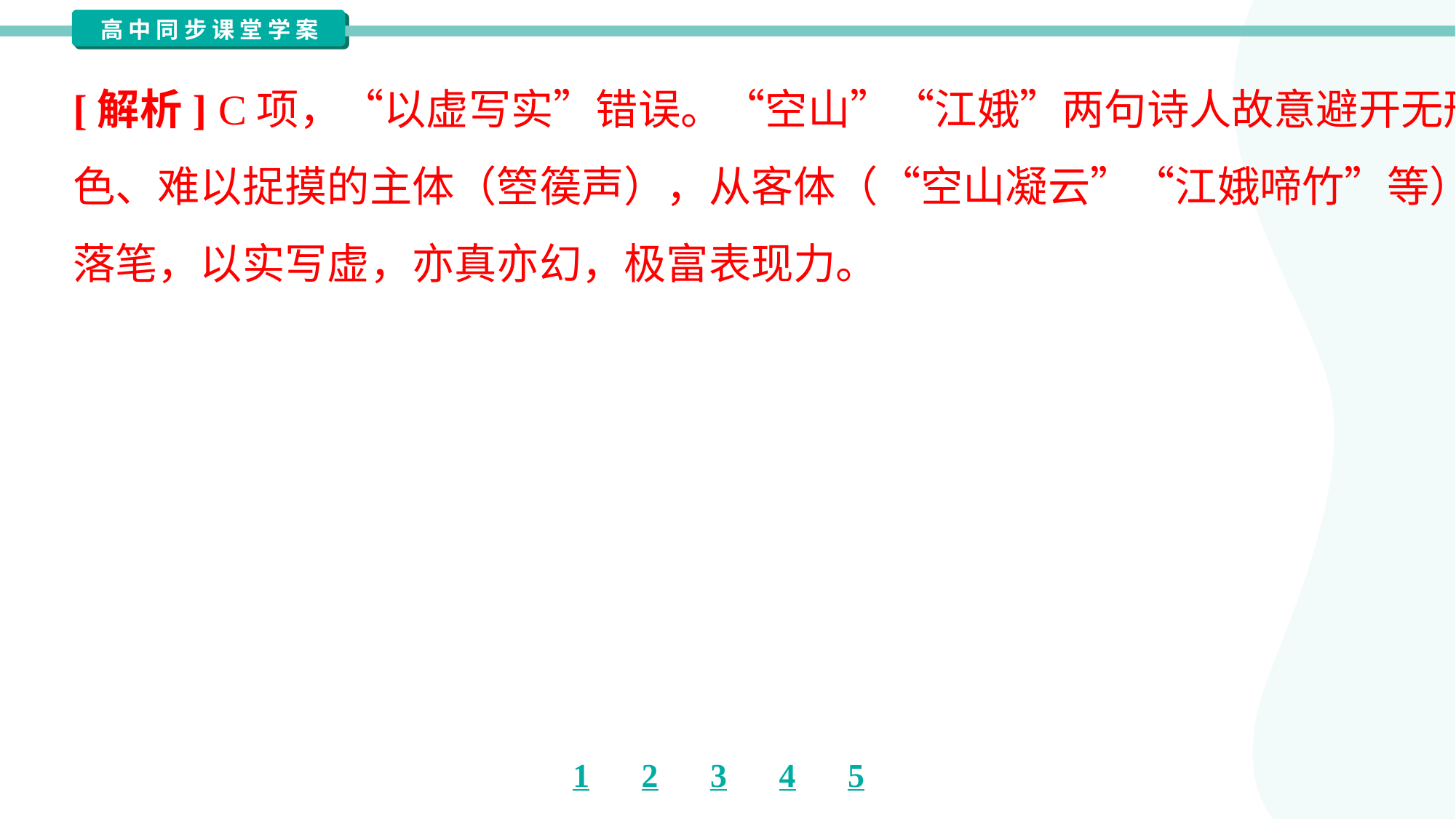

[解析] C项，“以虚写实”错误。“空山”“江娥”两句诗人故意避开无形无
色、难以捉摸的主体（箜篌声），从客体（“空山凝云”“江娥啼竹”等）
落笔，以实写虚，亦真亦幻，极富表现力。